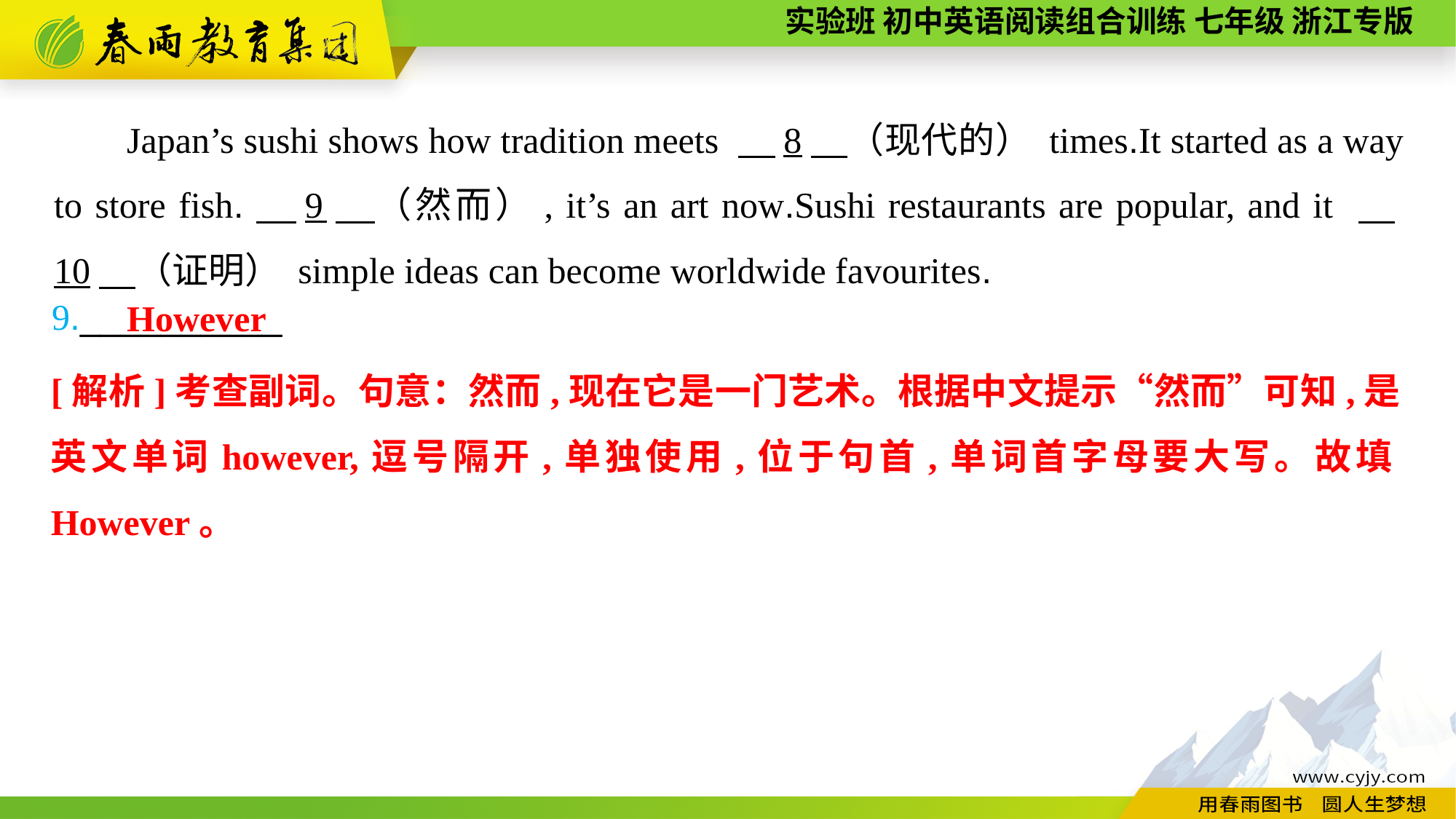

Japan’s sushi shows how tradition meets 　8　（现代的） times.It started as a way to store fish.　9　（然而）, it’s an art now.Sushi restaurants are popular, and it 　10　（证明） simple ideas can become worldwide favourites.
9.__________
However
[解析]考查副词。句意：然而,现在它是一门艺术。根据中文提示“然而”可知,是英文单词however,逗号隔开,单独使用,位于句首,单词首字母要大写。故填However。